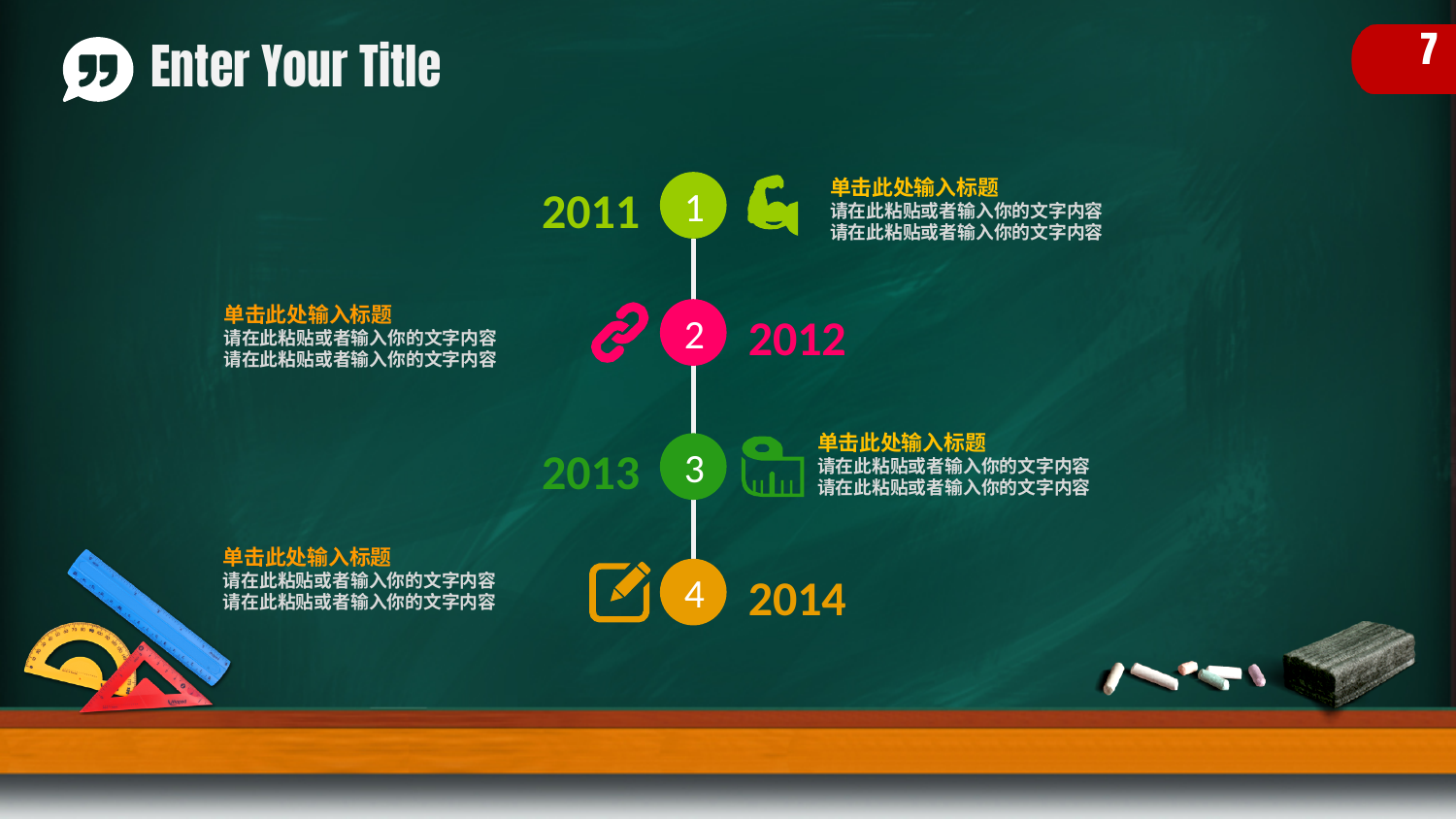

Enter Your Title
7

单击此处输入标题
请在此粘贴或者输入你的文字内容
请在此粘贴或者输入你的文字内容
1
2011

单击此处输入标题
请在此粘贴或者输入你的文字内容
请在此粘贴或者输入你的文字内容
2
2012

单击此处输入标题
请在此粘贴或者输入你的文字内容
请在此粘贴或者输入你的文字内容
3
2013

单击此处输入标题
请在此粘贴或者输入你的文字内容
请在此粘贴或者输入你的文字内容
4
2014